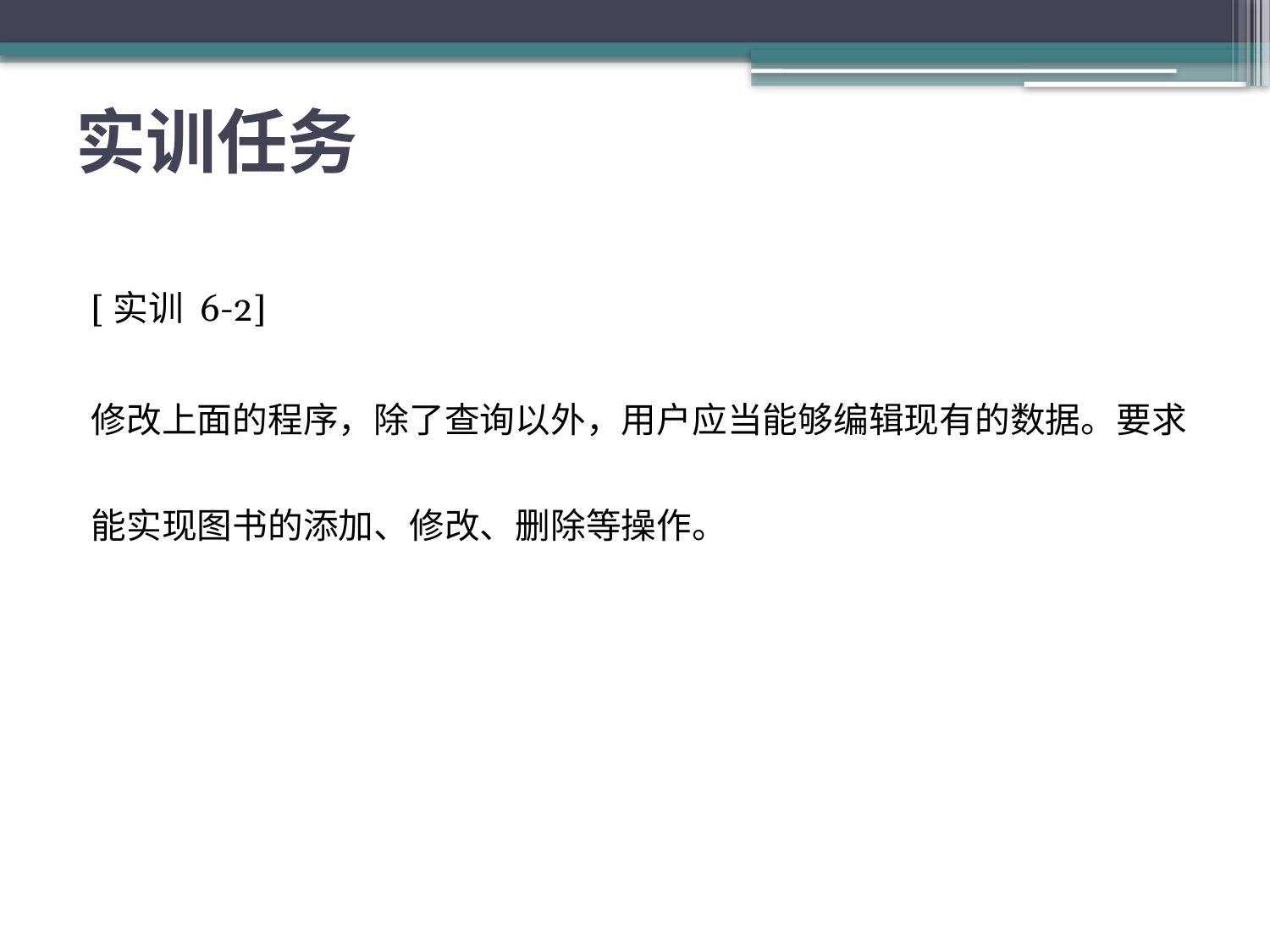

# 实训任务
[实训 6-2]
修改上面的程序，除了查询以外，用户应当能够编辑现有的数据。要求能实现图书的添加、修改、删除等操作。